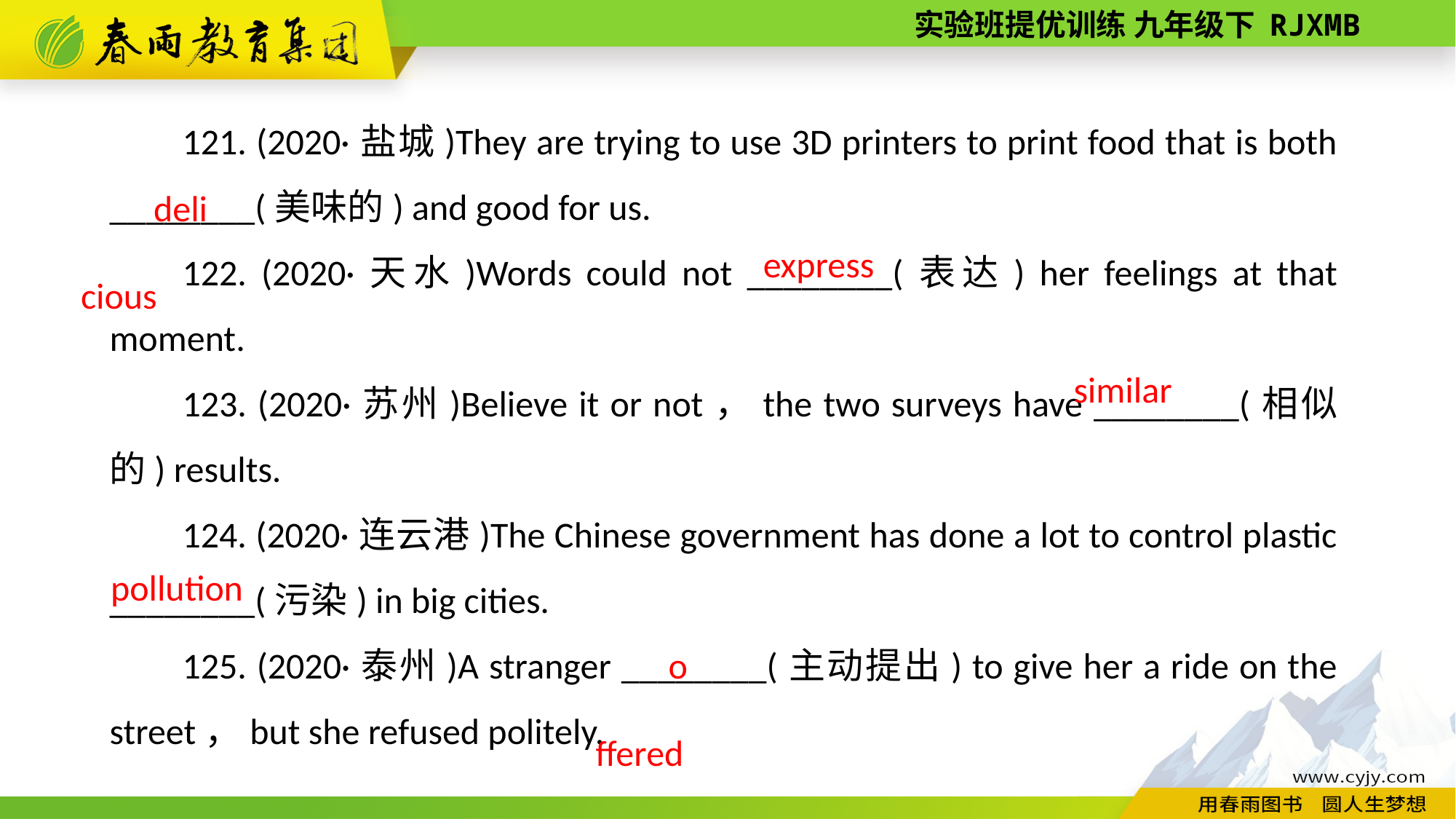

121. (2020·盐城)They are trying to use 3D printers to print food that is both ________(美味的) and good for us.
122. (2020·天水)Words could not ________(表达) her feelings at that moment.
123. (2020·苏州)Believe it or not，the two surveys have ________(相似的) results.
124. (2020·连云港)The Chinese government has done a lot to control plastic ________(污染) in big cities.
125. (2020·泰州)A stranger ________(主动提出) to give her a ride on the street，but she refused politely.
delicious
express
similar
pollution
offered